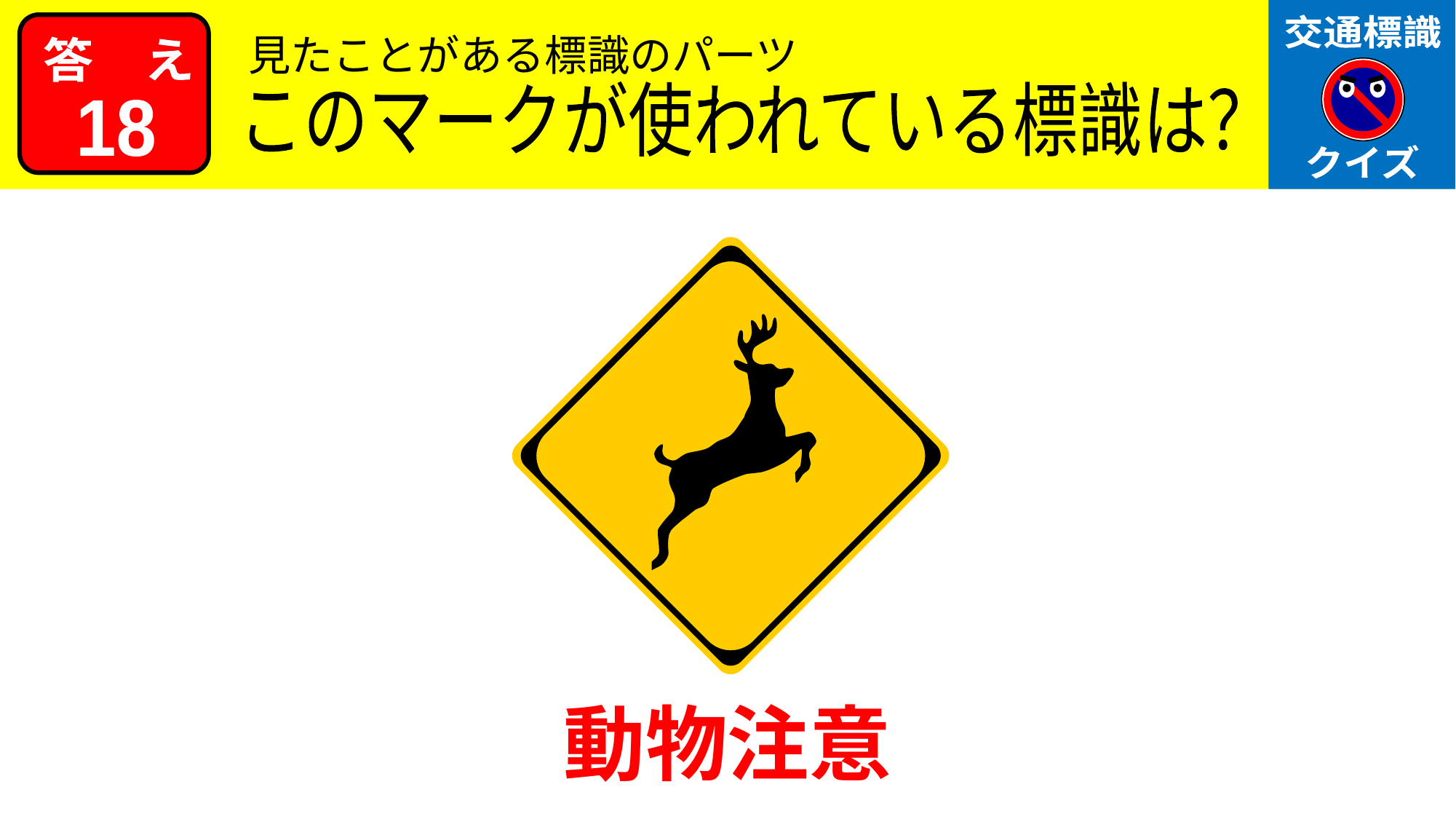

見たことがある標識のパーツ
このマークが使われている標識は？
18

動物注意